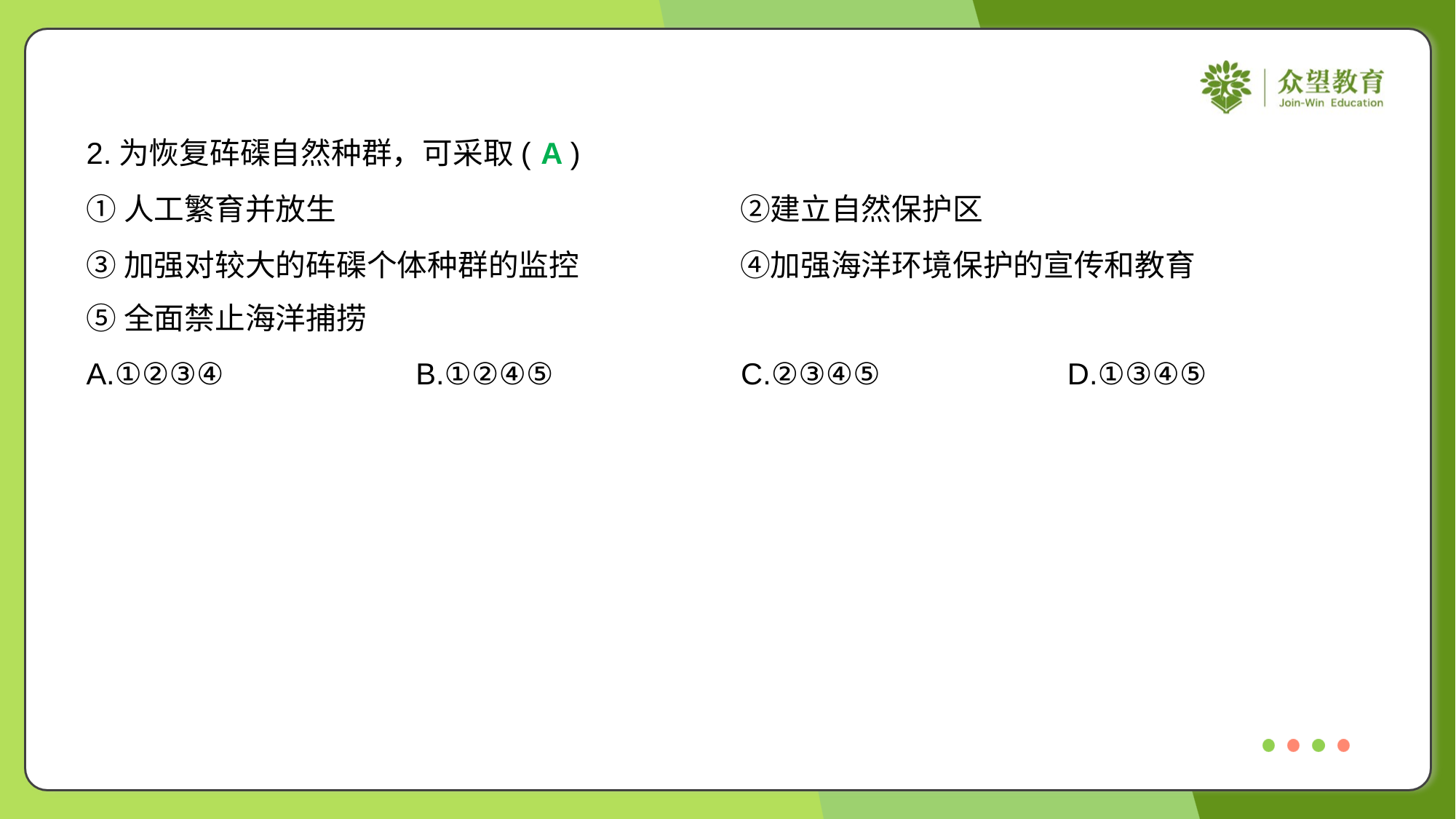

2.为恢复砗磲自然种群，可采取(     )
A
①人工繁育并放生	②建立自然保护区
③加强对较大的砗磲个体种群的监控	④加强海洋环境保护的宣传和教育
⑤全面禁止海洋捕捞
A.①②③④	B.①②④⑤	C.②③④⑤	D.①③④⑤